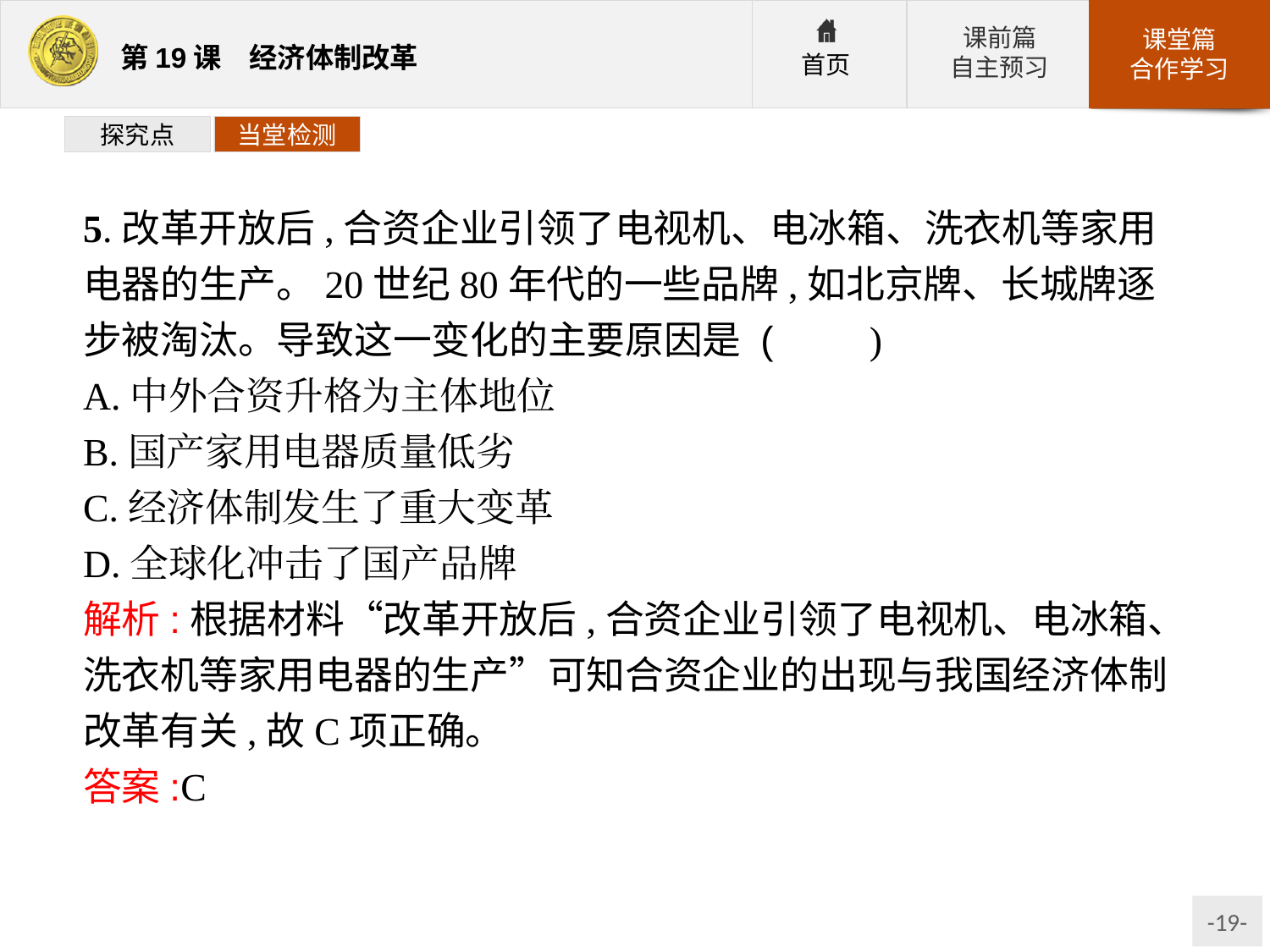

探究点
当堂检测
5.改革开放后,合资企业引领了电视机、电冰箱、洗衣机等家用电器的生产。20世纪80年代的一些品牌,如北京牌、长城牌逐步被淘汰。导致这一变化的主要原因是 (　　)
A.中外合资升格为主体地位
B.国产家用电器质量低劣
C.经济体制发生了重大变革
D.全球化冲击了国产品牌
解析:根据材料“改革开放后,合资企业引领了电视机、电冰箱、洗衣机等家用电器的生产”可知合资企业的出现与我国经济体制改革有关,故C项正确。
答案:C